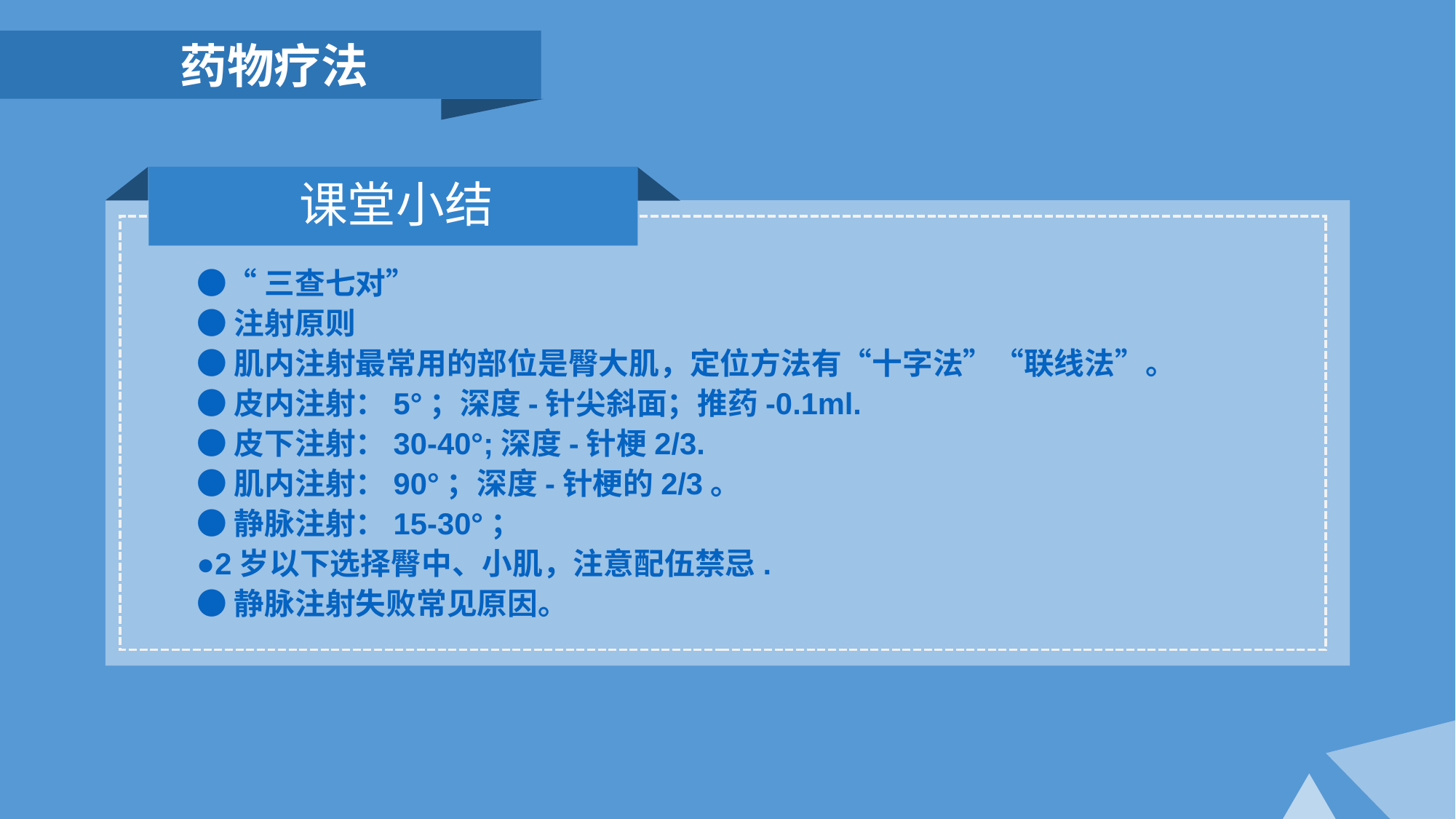

药物疗法

课堂小结

●“三查七对”
●注射原则
●肌内注射最常用的部位是臀大肌，定位方法有“十字法”“联线法”。
●皮内注射：5°；深度-针尖斜面；推药-0.1ml.
●皮下注射：30-40°;深度-针梗2/3.
●肌内注射：90°；深度-针梗的2/3。
●静脉注射：15-30°；
●2岁以下选择臀中、小肌，注意配伍禁忌.
●静脉注射失败常见原因。